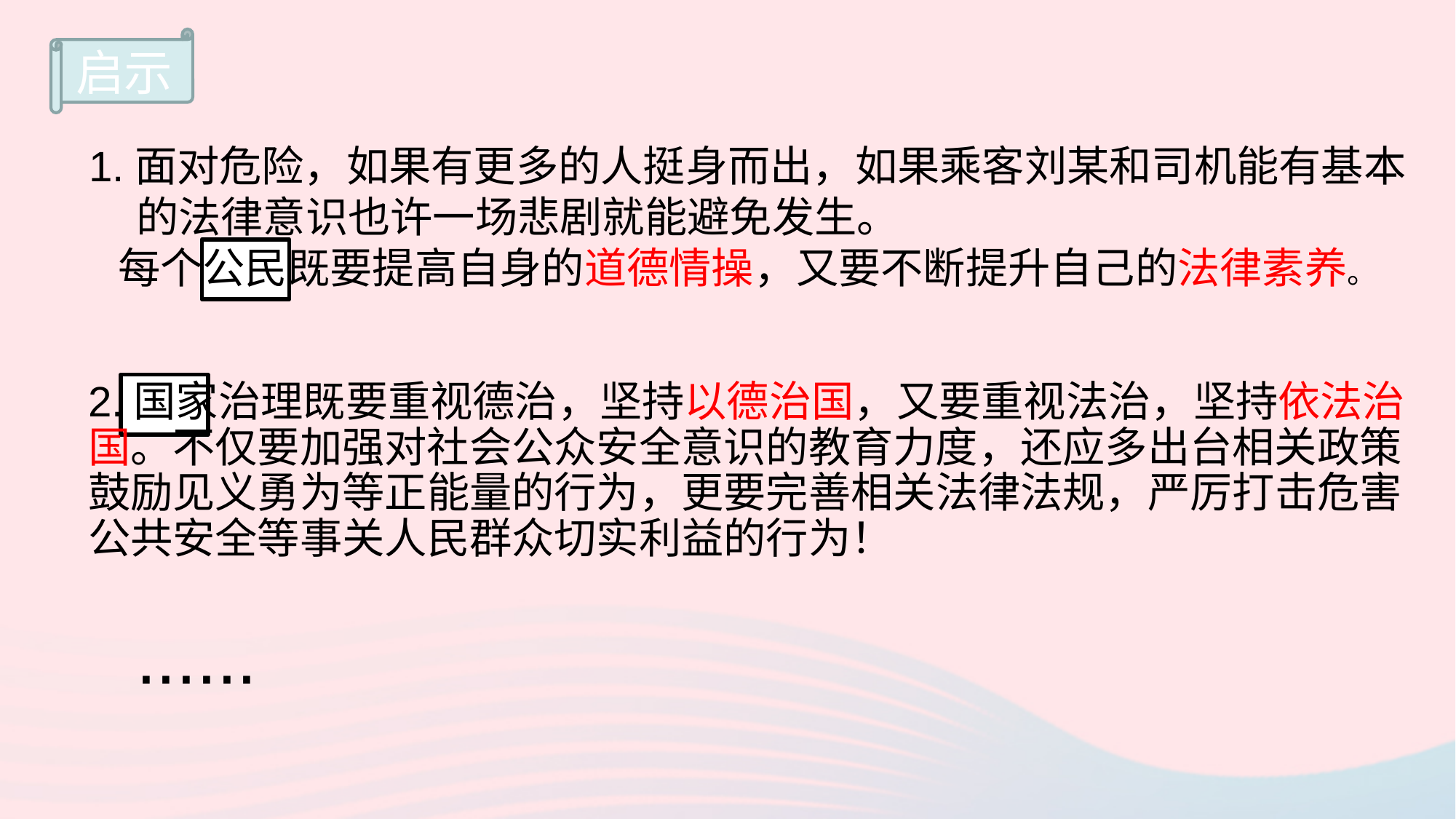

启示
1.面对危险，如果有更多的人挺身而出，如果乘客刘某和司机能有基本       的法律意识也许一场悲剧就能避免发生。
  每个公民既要提高自身的道德情操，又要不断提升自己的法律素养。

2.国家治理既要重视德治，坚持以德治国，又要重视法治，坚持依法治国。不仅要加强对社会公众安全意识的教育力度，还应多出台相关政策鼓励见义勇为等正能量的行为，更要完善相关法律法规，严厉打击危害公共安全等事关人民群众切实利益的行为！

......